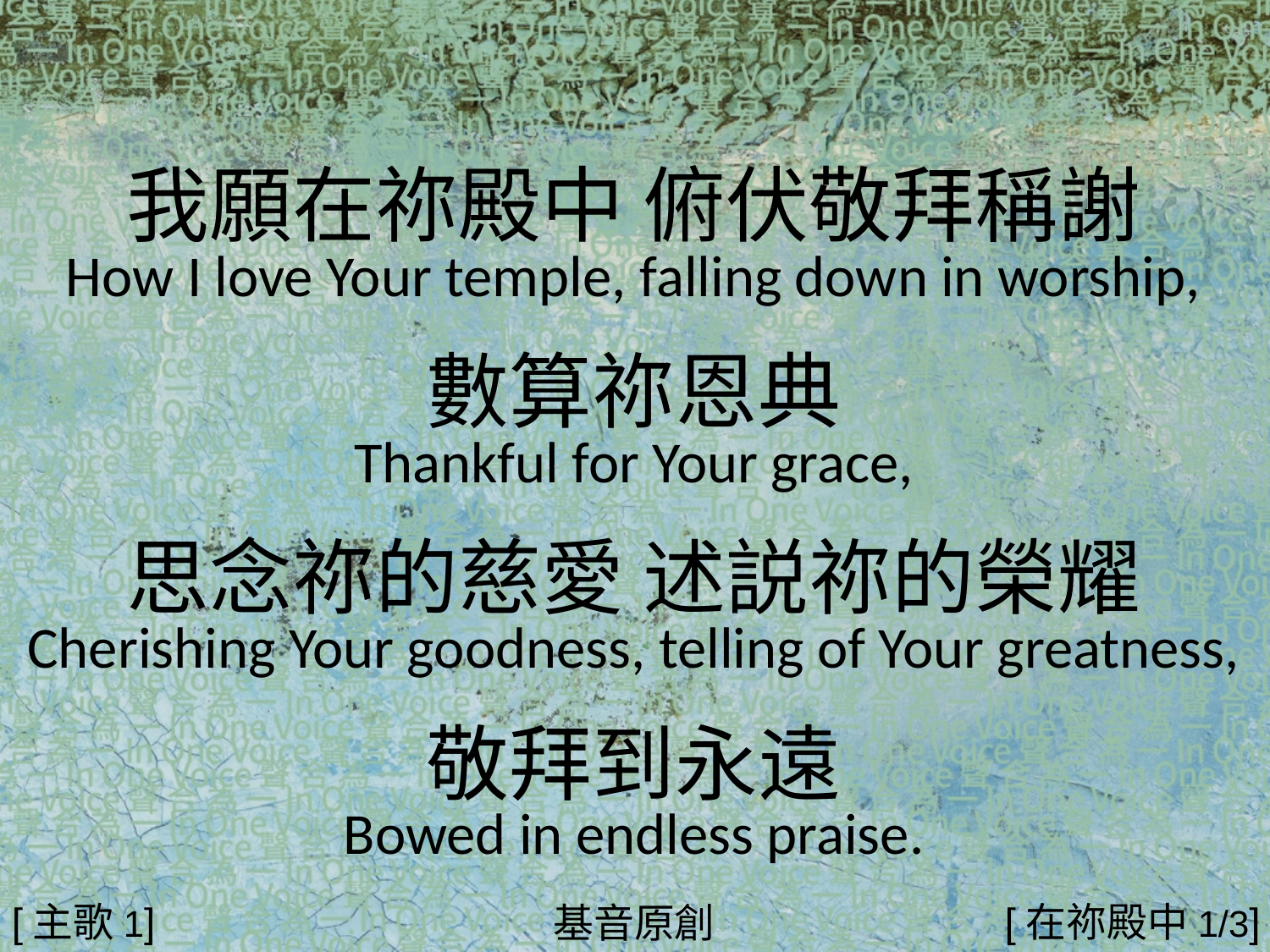

我願在祢殿中 俯伏敬拜稱謝
How I love Your temple, falling down in worship,

數算祢恩典
Thankful for Your grace,

思念祢的慈愛 述説祢的榮耀
Cherishing Your goodness, telling of Your greatness,

敬拜到永遠
Bowed in endless praise.

#

[主歌1]
[在祢殿中1/3]
基音原創